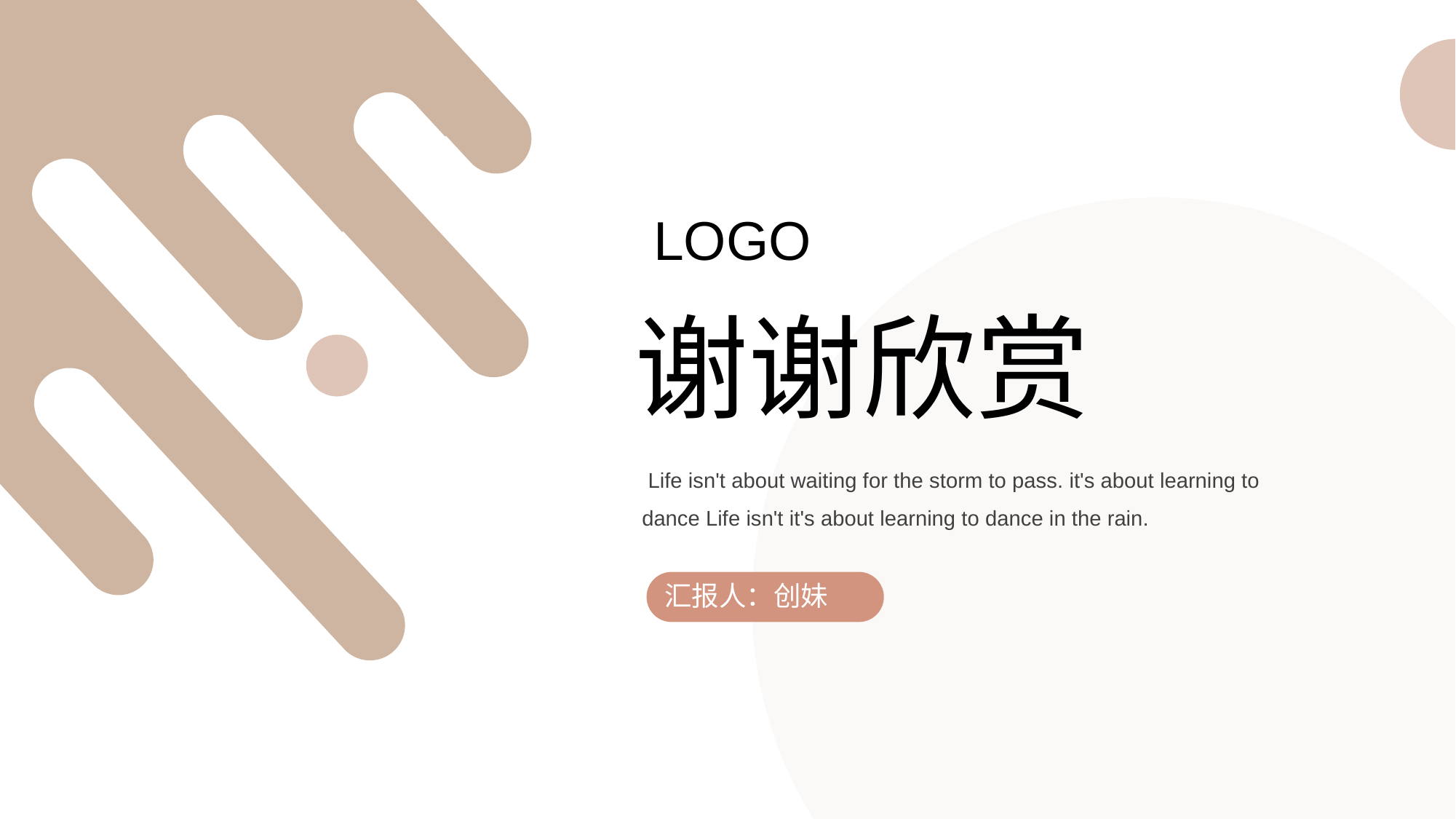

LOGO
谢谢欣赏

 Life isn't about waiting for the storm to pass. it's about learning to dance Life isn't it's about learning to dance in the rain.

汇报人：创妹